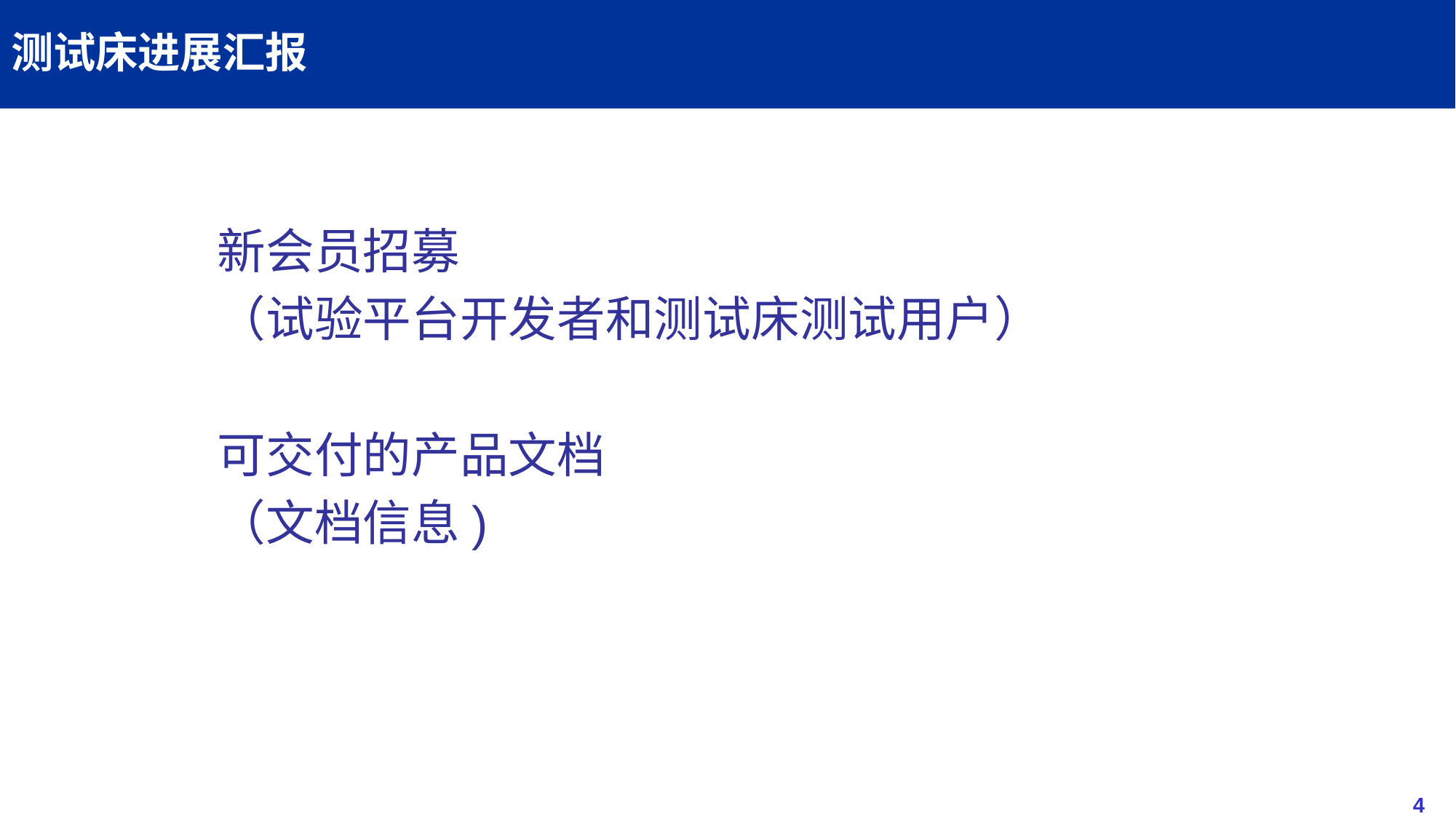

# 测试床进展汇报

新会员招募
（试验平台开发者和测试床测试用户）

可交付的产品文档
（文档信息)